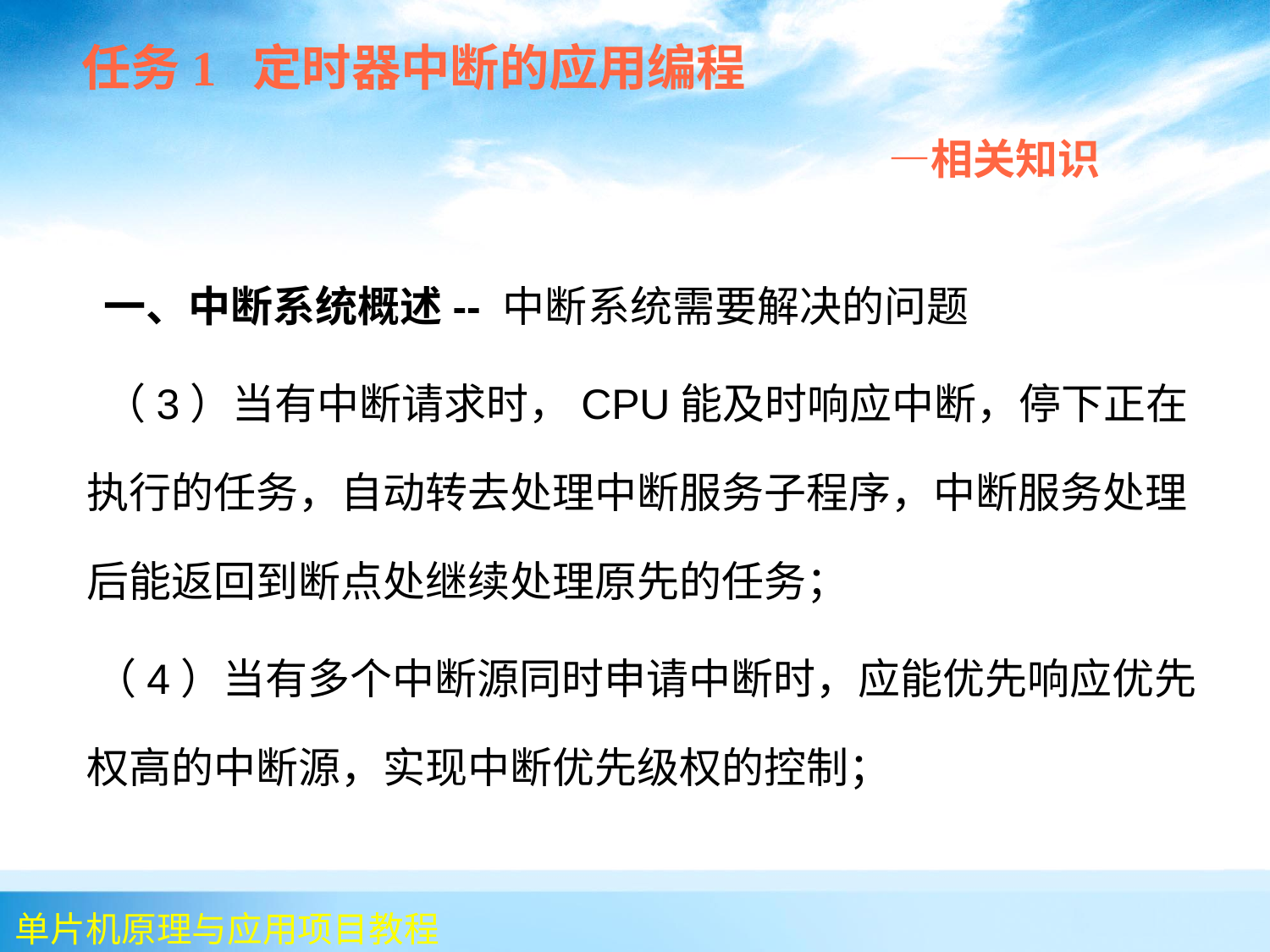

任务1  定时器中断的应用编程
                                                                            —相关知识
     一、中断系统概述-- 中断系统需要解决的问题
     （3）当有中断请求时，CPU能及时响应中断，停下正在执行的任务，自动转去处理中断服务子程序，中断服务处理后能返回到断点处继续处理原先的任务；
    （4）当有多个中断源同时申请中断时，应能优先响应优先权高的中断源，实现中断优先级权的控制；